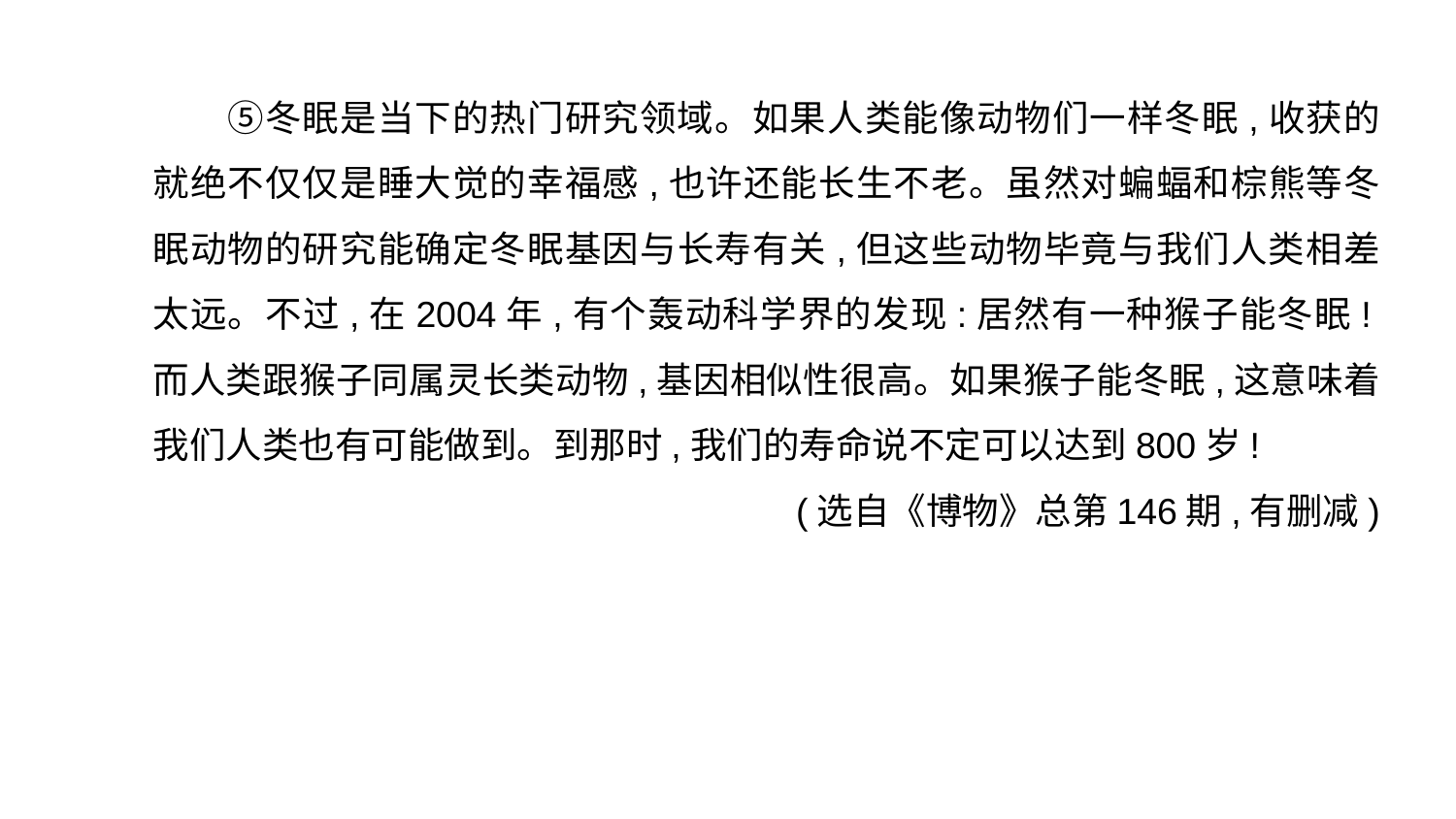

⑤冬眠是当下的热门研究领域。如果人类能像动物们一样冬眠,收获的就绝不仅仅是睡大觉的幸福感,也许还能长生不老。虽然对蝙蝠和棕熊等冬眠动物的研究能确定冬眠基因与长寿有关,但这些动物毕竟与我们人类相差太远。不过,在2004年,有个轰动科学界的发现:居然有一种猴子能冬眠!而人类跟猴子同属灵长类动物,基因相似性很高。如果猴子能冬眠,这意味着我们人类也有可能做到。到那时,我们的寿命说不定可以达到800岁!
(选自《博物》总第146期,有删减)